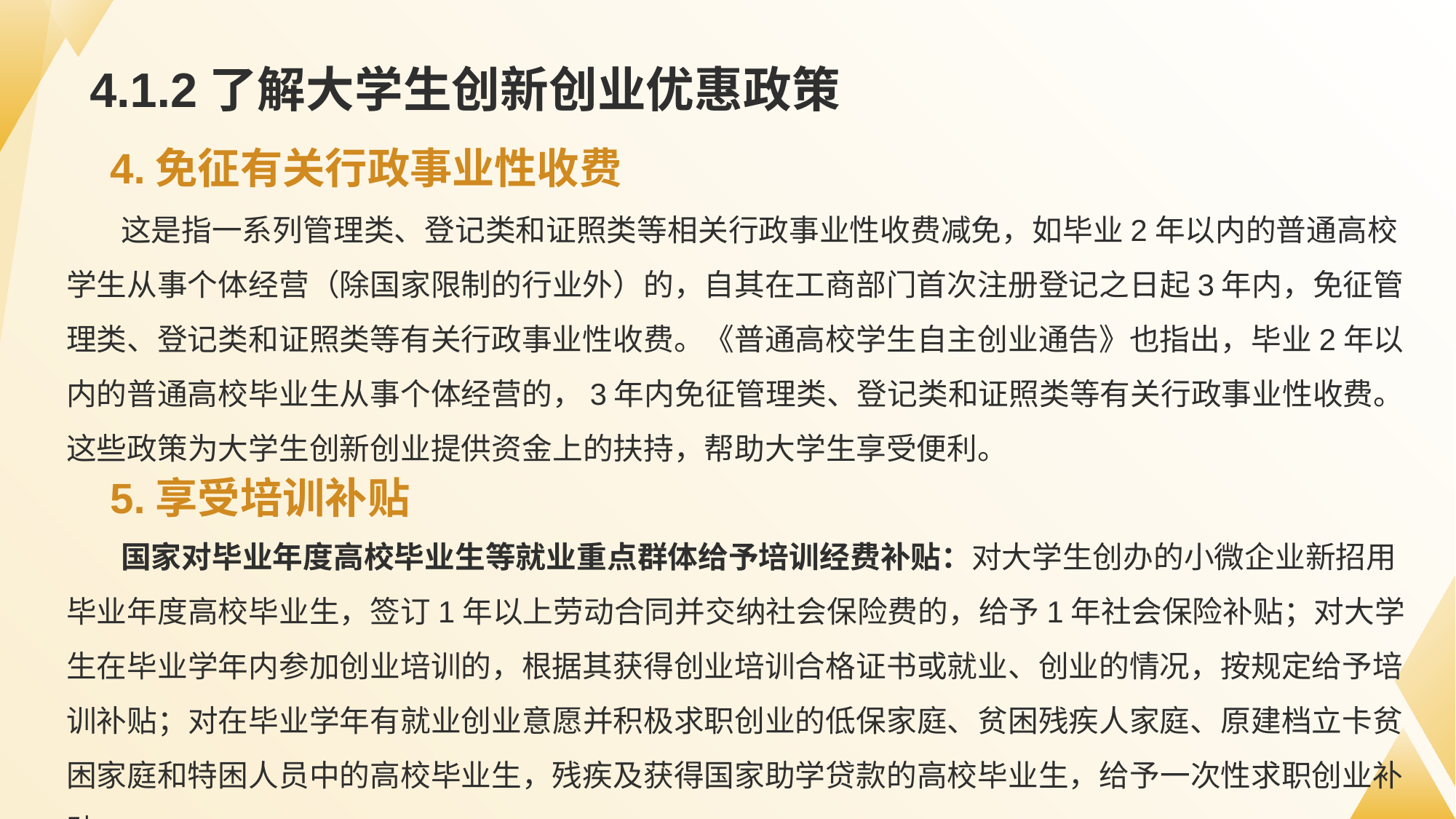

# 4.1.2了解大学生创新创业优惠政策
4.免征有关行政事业性收费
这是指一系列管理类、登记类和证照类等相关行政事业性收费减免，如毕业2年以内的普通高校学生从事个体经营（除国家限制的行业外）的，自其在工商部门首次注册登记之日起3年内，免征管理类、登记类和证照类等有关行政事业性收费。《普通高校学生自主创业通告》也指出，毕业2年以内的普通高校毕业生从事个体经营的，3年内免征管理类、登记类和证照类等有关行政事业性收费。这些政策为大学生创新创业提供资金上的扶持，帮助大学生享受便利。
5.享受培训补贴
国家对毕业年度高校毕业生等就业重点群体给予培训经费补贴：对大学生创办的小微企业新招用毕业年度高校毕业生，签订1年以上劳动合同并交纳社会保险费的，给予1年社会保险补贴；对大学生在毕业学年内参加创业培训的，根据其获得创业培训合格证书或就业、创业的情况，按规定给予培训补贴；对在毕业学年有就业创业意愿并积极求职创业的低保家庭、贫困残疾人家庭、原建档立卡贫困家庭和特困人员中的高校毕业生，残疾及获得国家助学贷款的高校毕业生，给予一次性求职创业补贴。